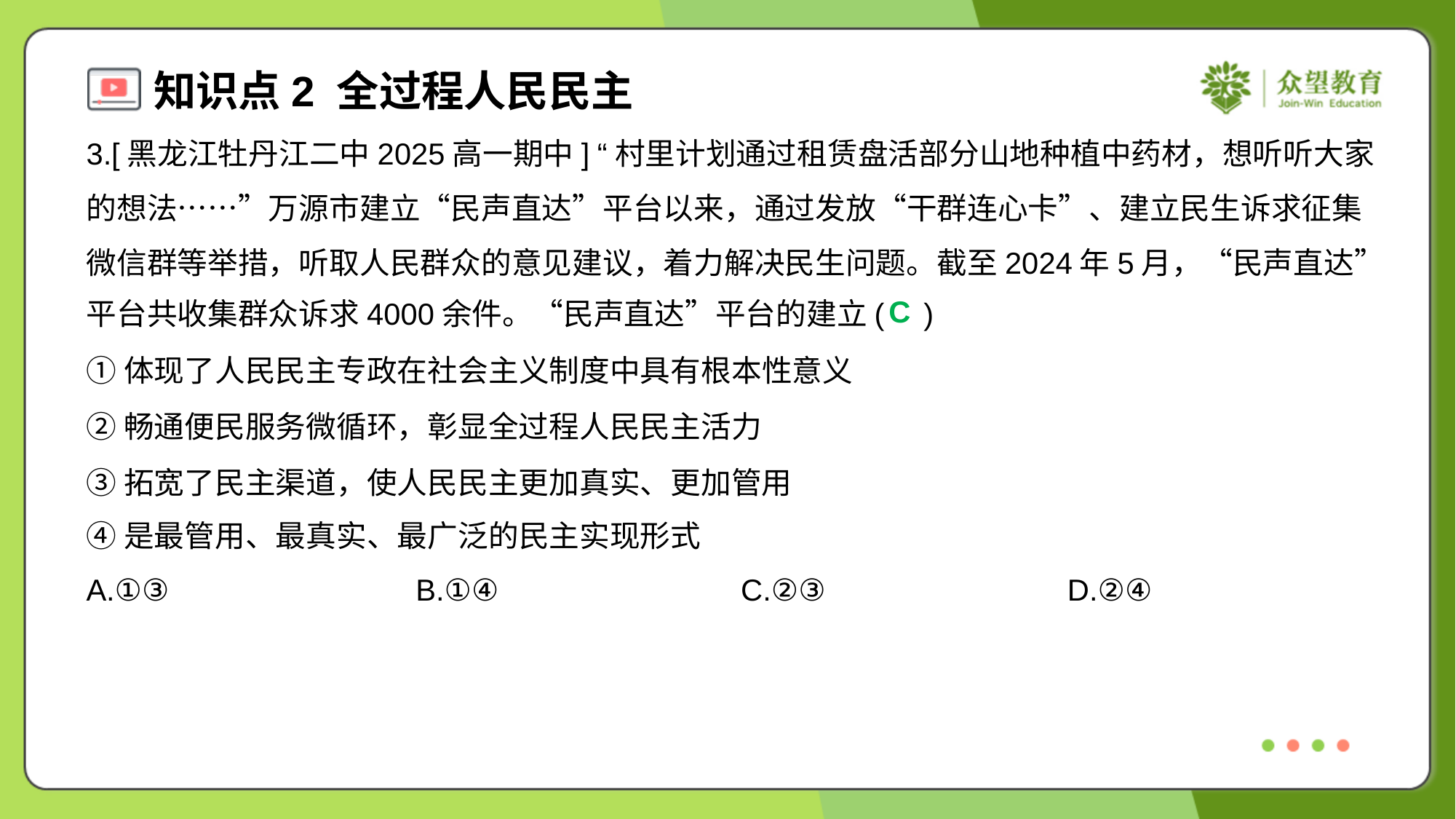

3.[黑龙江牡丹江二中2025高一期中] “村里计划通过租赁盘活部分山地种植中药材，想听听大家
的想法……”万源市建立“民声直达”平台以来，通过发放“干群连心卡”、建立民生诉求征集
微信群等举措，听取人民群众的意见建议，着力解决民生问题。截至2024年5月，“民声直达”
平台共收集群众诉求4000余件。“民声直达”平台的建立(     )
C
①体现了人民民主专政在社会主义制度中具有根本性意义
②畅通便民服务微循环，彰显全过程人民民主活力
③拓宽了民主渠道，使人民民主更加真实、更加管用
④是最管用、最真实、最广泛的民主实现形式
A.①③	B.①④	C.②③	D.②④